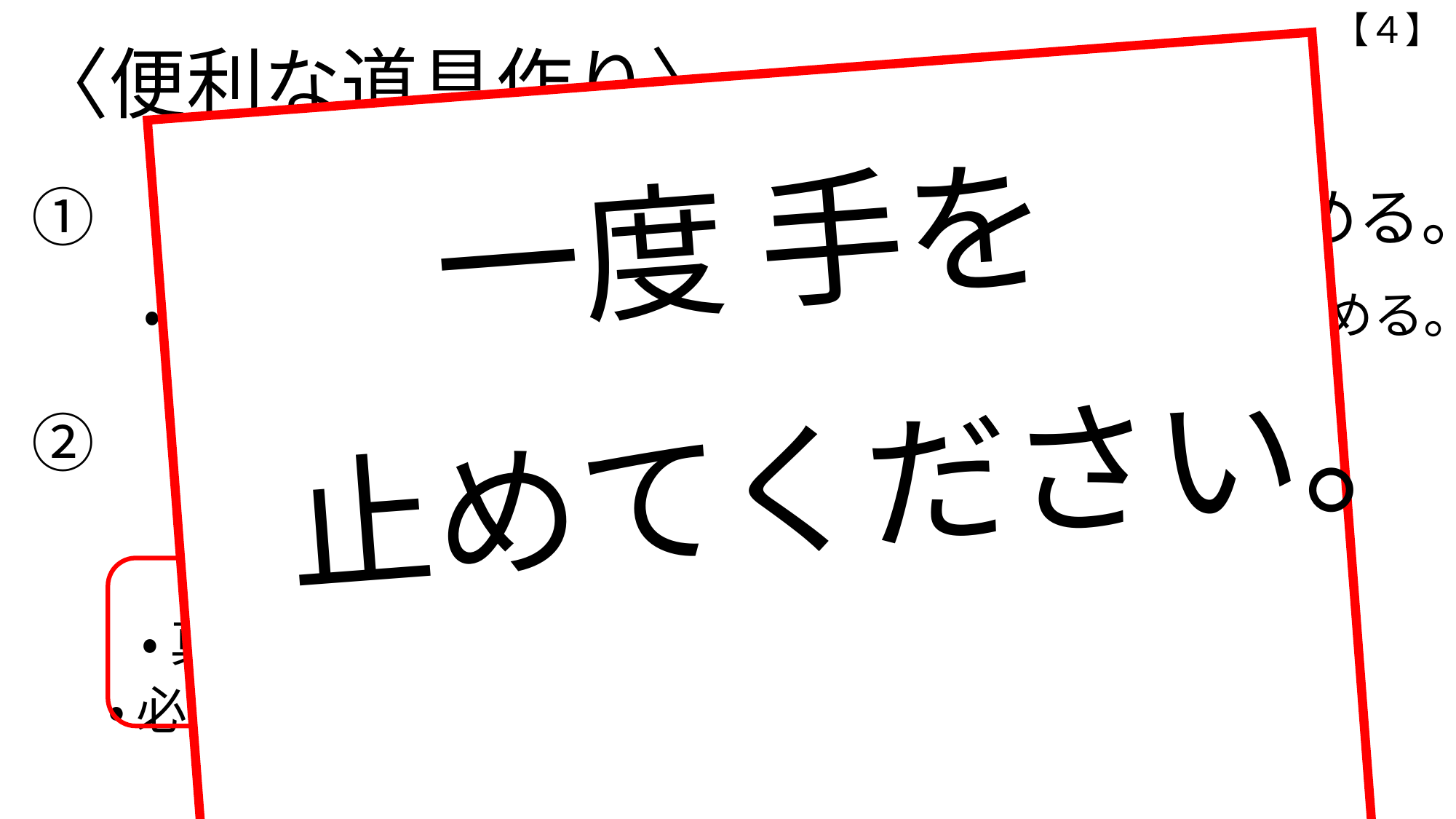

【４】
〈便利な道具作り〉

①　グループの計画に沿って、道具作りを進める。

　     ・  「便利な道具開発メモ」 を 作りながら、作業を進める。

プレゼン資料を作る。
                 （２～３分のプレゼンが理想）

  　 ・ 真剣にてきぱきやらないと完成しない！
      ・ 必要なことはワークシートにメモする。

一度 手を

 止めてください。